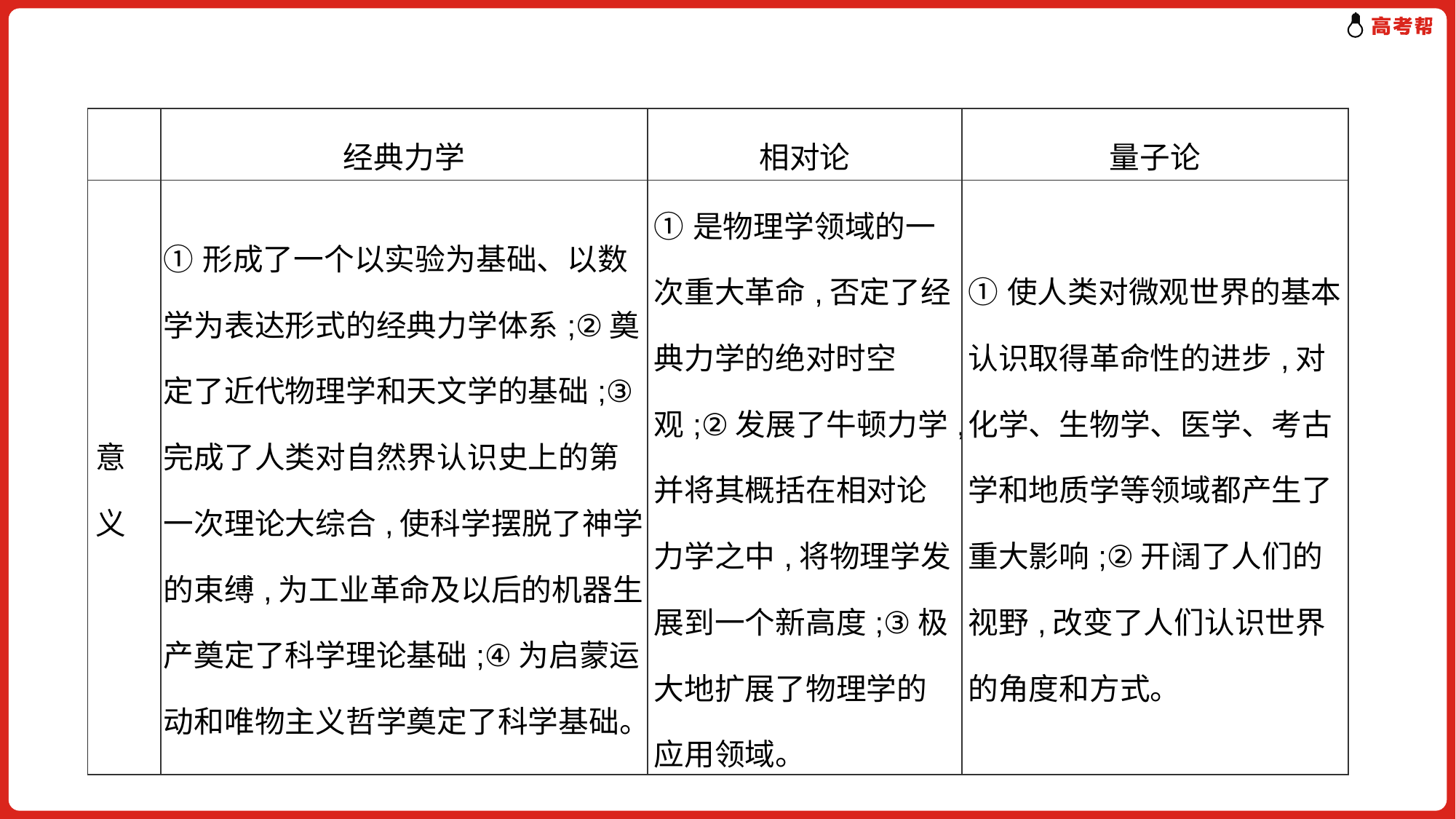

|  | 经典力学 | 相对论 | 量子论 |
| --- | --- | --- | --- |
| 意义 | ①形成了一个以实验为基础、以数学为表达形式的经典力学体系;②奠定了近代物理学和天文学的基础;③完成了人类对自然界认识史上的第一次理论大综合,使科学摆脱了神学的束缚,为工业革命及以后的机器生产奠定了科学理论基础;④为启蒙运动和唯物主义哲学奠定了科学基础。 | ①是物理学领域的一次重大革命,否定了经典力学的绝对时空观;②发展了牛顿力学,并将其概括在相对论力学之中,将物理学发展到一个新高度;③极大地扩展了物理学的应用领域。 | ①使人类对微观世界的基本认识取得革命性的进步,对化学、生物学、医学、考古学和地质学等领域都产生了重大影响;②开阔了人们的视野,改变了人们认识世界的角度和方式。 |